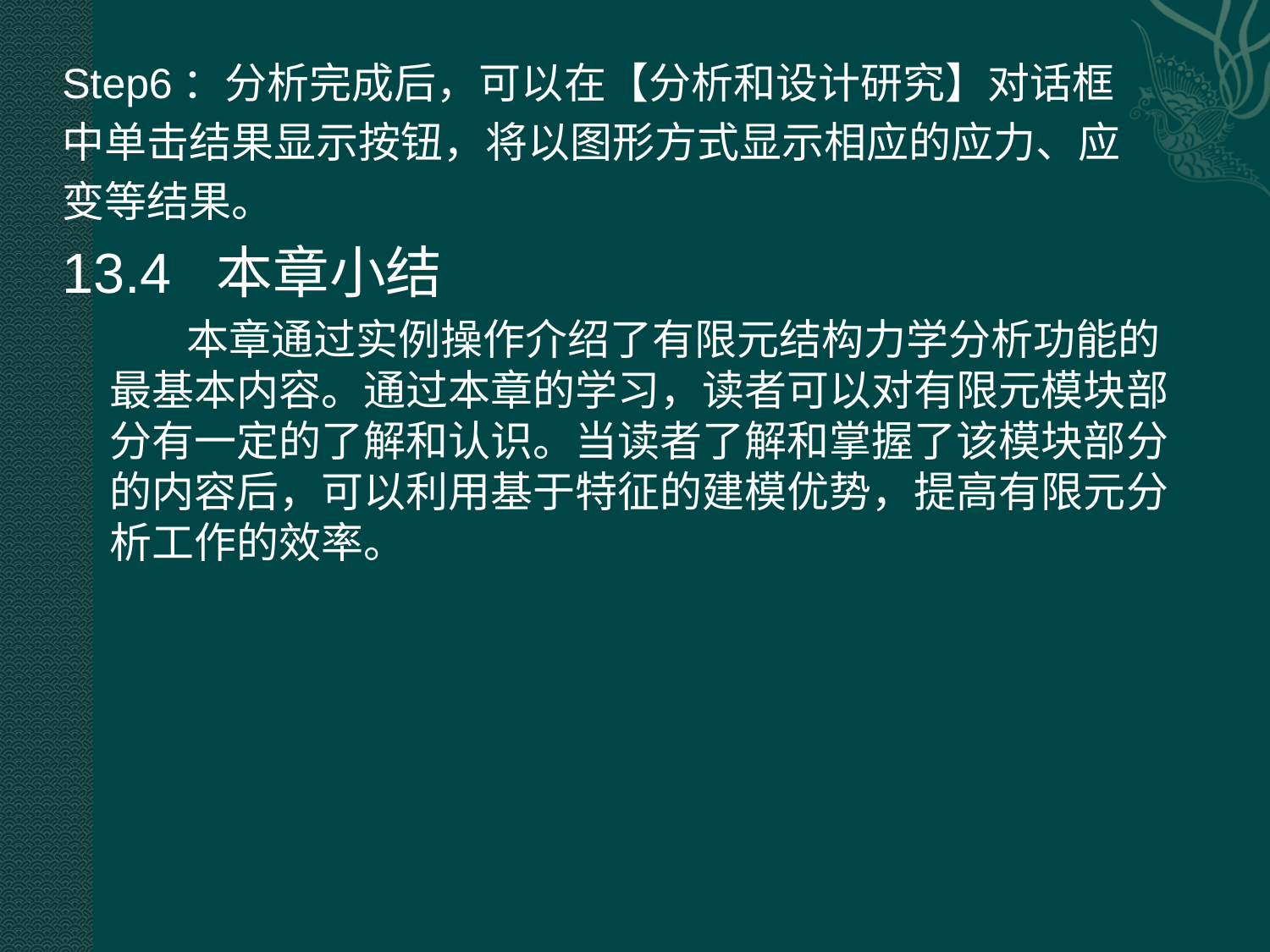

Step6：分析完成后，可以在【分析和设计研究】对话框
中单击结果显示按钮，将以图形方式显示相应的应力、应
变等结果。
13.4  本章小结
            本章通过实例操作介绍了有限元结构力学分析功能的最基本内容。通过本章的学习，读者可以对有限元模块部分有一定的了解和认识。当读者了解和掌握了该模块部分的内容后，可以利用基于特征的建模优势，提高有限元分析工作的效率。